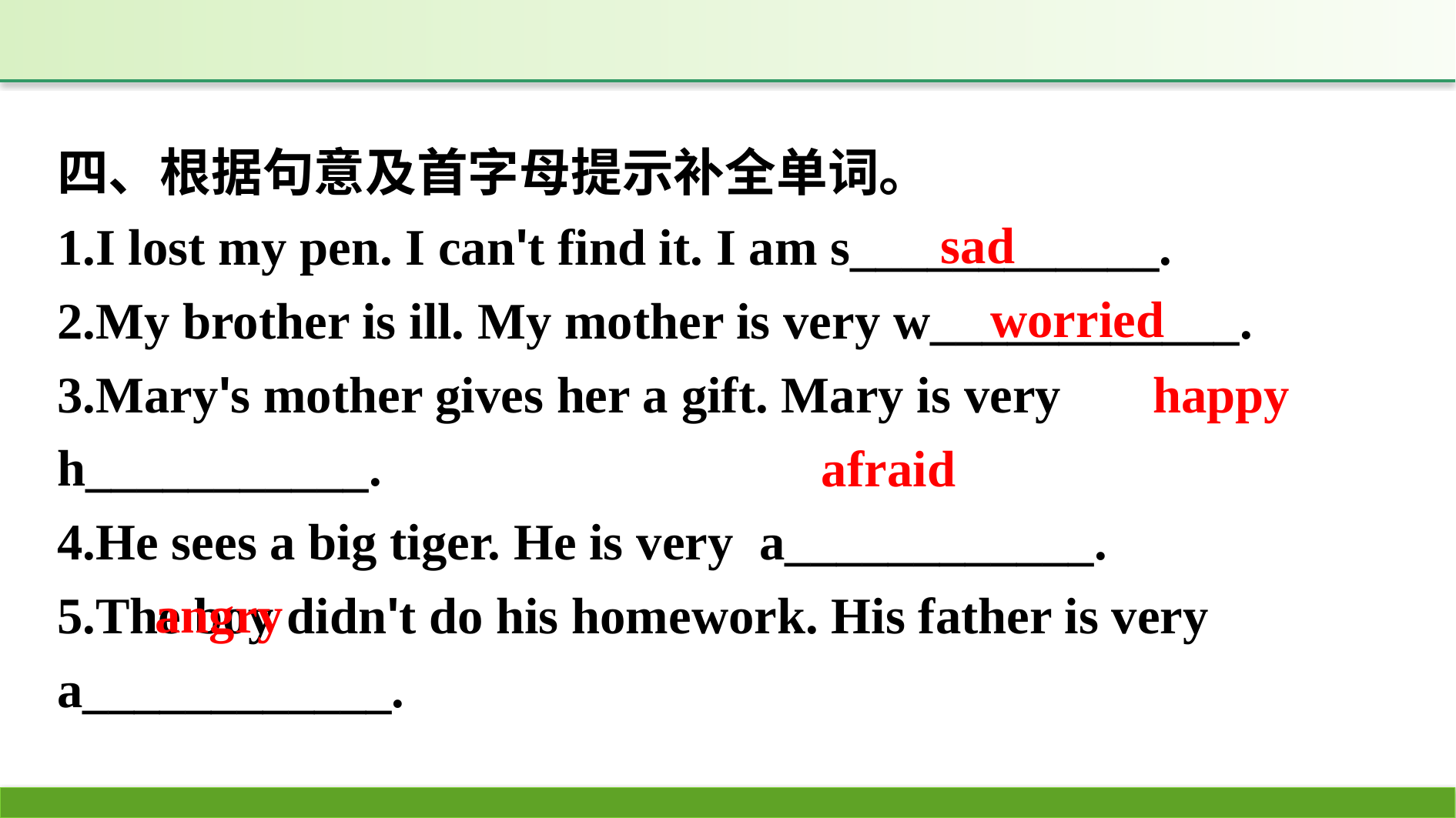

四、根据句意及首字母提示补全单词。
1.I lost my pen. I can't find it. I am s____________.
2.My brother is ill. My mother is very w____________.
3.Mary's mother gives her a gift. Mary is very h___________.
4.He sees a big tiger. He is very  a____________.
5.The boy didn't do his homework. His father is very a____________.
sad
worried
happy
afraid
angry